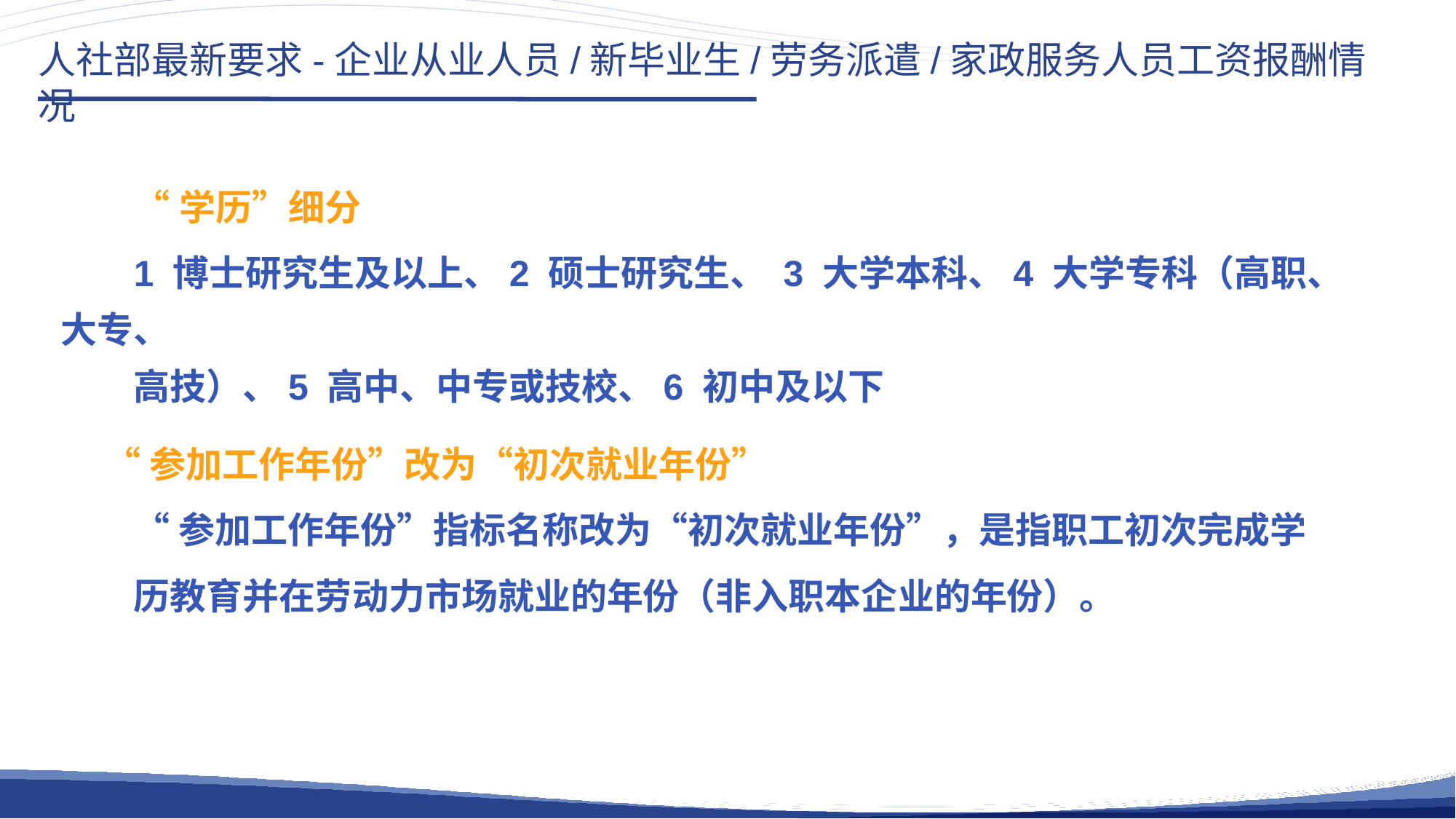

人社部最新要求-企业从业人员/新毕业生/劳务派遣/家政服务人员工资报酬情况
“学历”细分
1 博士研究生及以上、2 硕士研究生、 3 大学本科、4 大学专科（高职、大专、
高技）、5 高中、中专或技校、6 初中及以下
“参加工作年份”改为“初次就业年份”
“参加工作年份”指标名称改为“初次就业年份”，是指职工初次完成学
历教育并在劳动力市场就业的年份（非入职本企业的年份）。